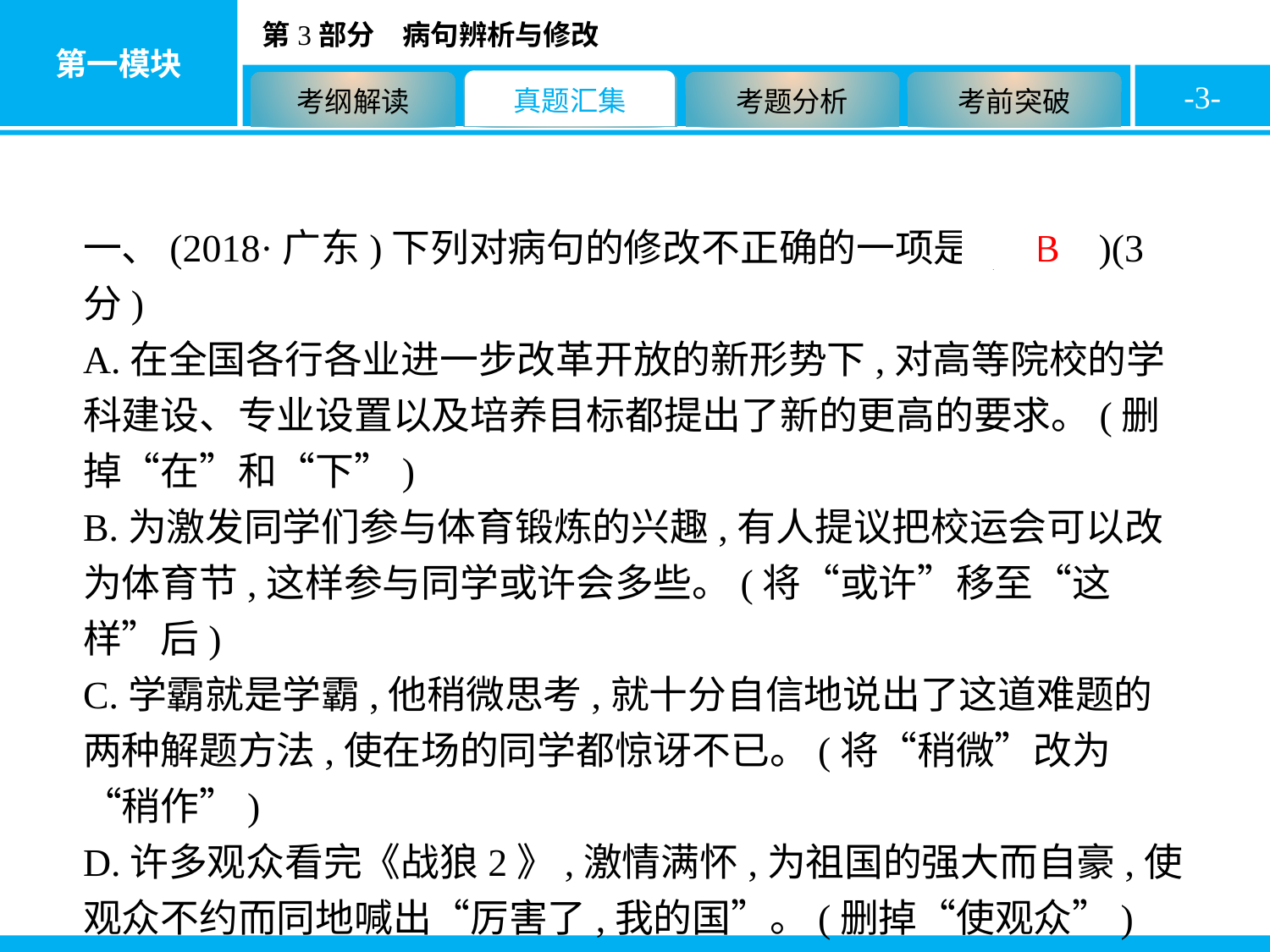

-3-
一、(2018·广东)下列对病句的修改不正确的一项是(    B    )(3分)
A.在全国各行各业进一步改革开放的新形势下,对高等院校的学科建设、专业设置以及培养目标都提出了新的更高的要求。(删掉“在”和“下”)
B.为激发同学们参与体育锻炼的兴趣,有人提议把校运会可以改为体育节,这样参与同学或许会多些。(将“或许”移至“这样”后)
C.学霸就是学霸,他稍微思考,就十分自信地说出了这道难题的两种解题方法,使在场的同学都惊讶不已。(将“稍微”改为“稍作”)
D.许多观众看完《战狼2》,激情满怀,为祖国的强大而自豪,使观众不约而同地喊出“厉害了,我的国”。(删掉“使观众”)